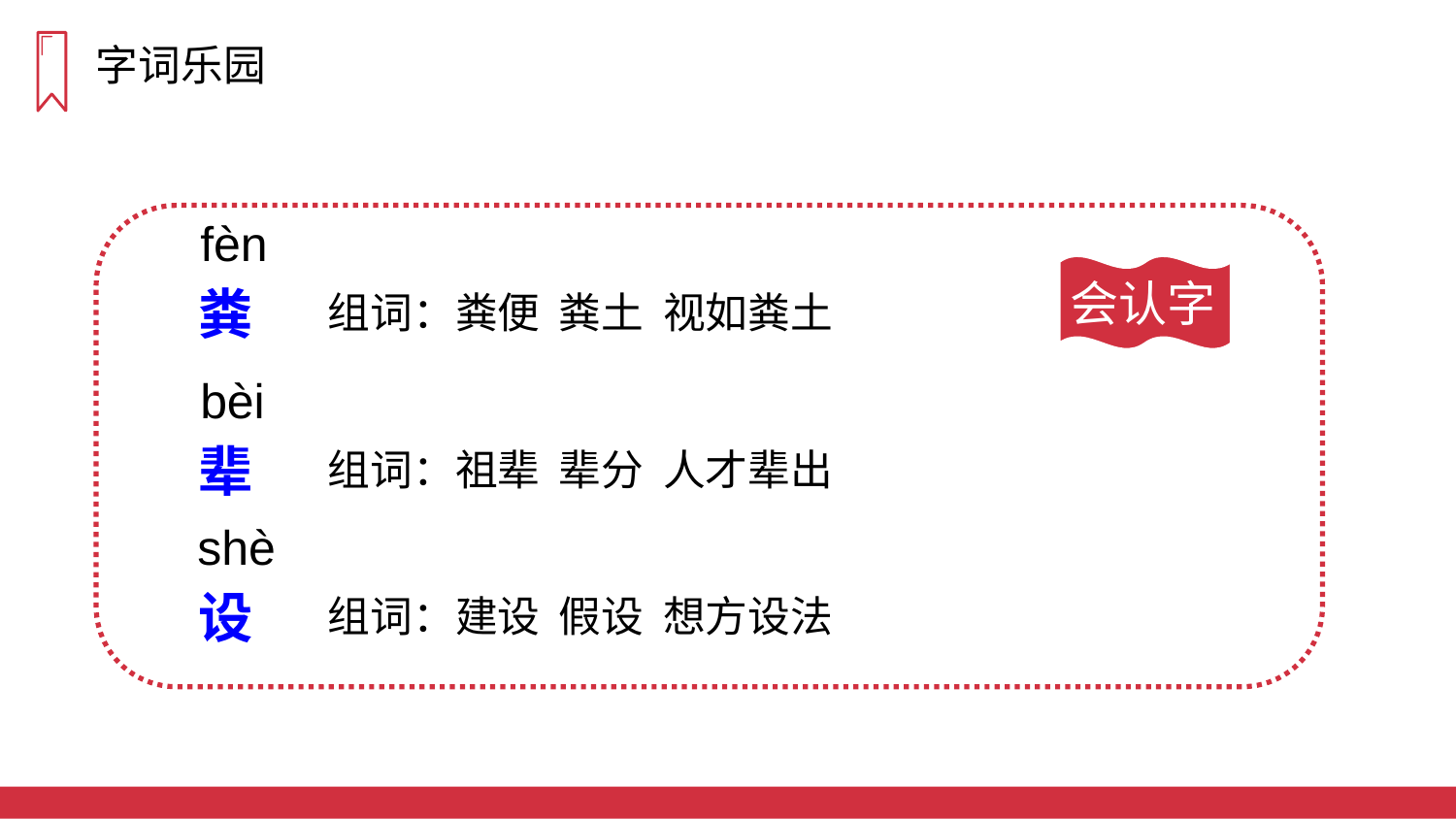

字词乐园

fèn
会认字
粪
组词：粪便  粪土  视如粪土
bèi
辈
组词：祖辈  辈分  人才辈出
shè
设
组词：建设  假设  想方设法